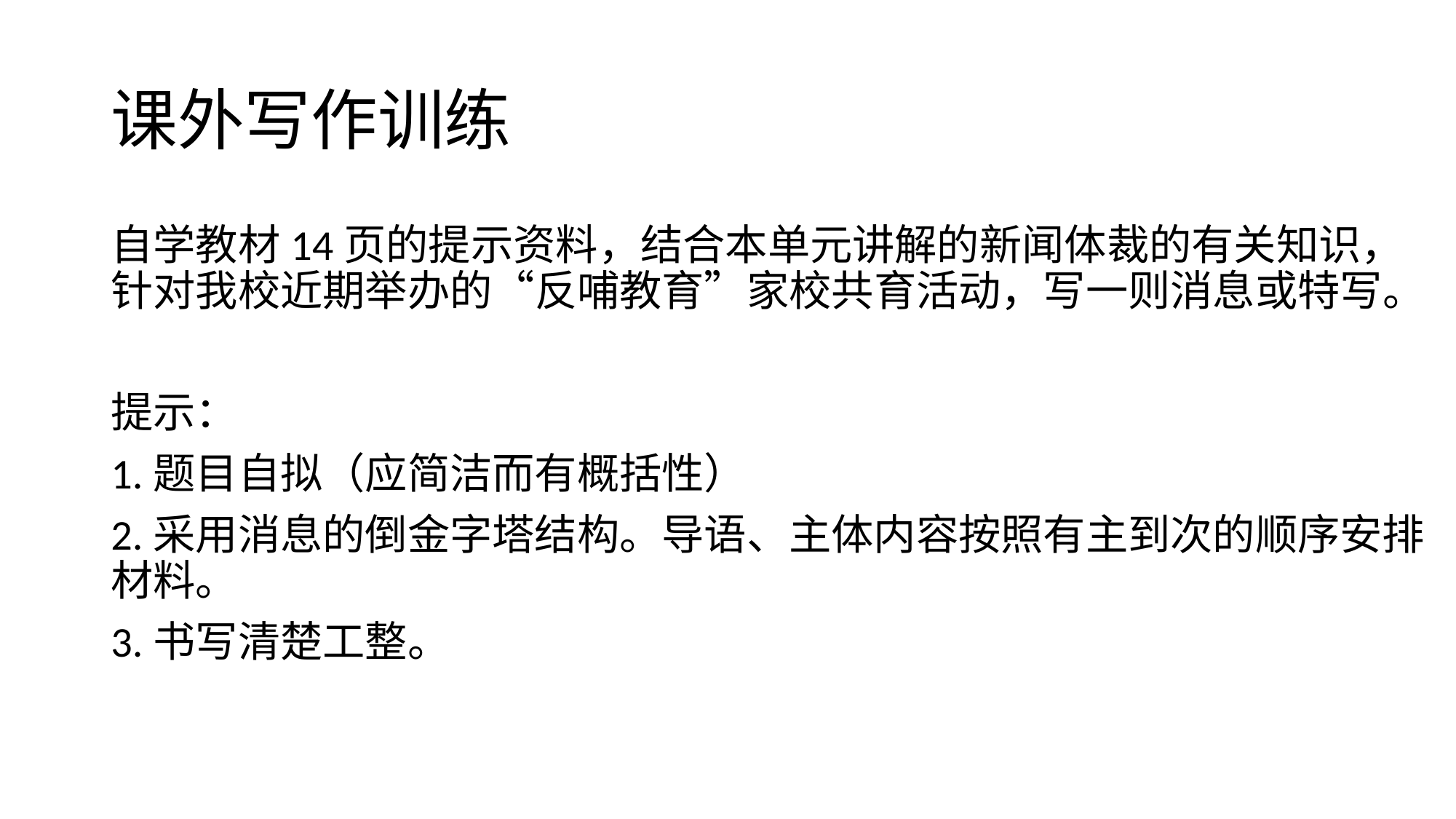

# 课外写作训练
自学教材14页的提示资料，结合本单元讲解的新闻体裁的有关知识，针对我校近期举办的“反哺教育”家校共育活动，写一则消息或特写。

提示：
1.题目自拟（应简洁而有概括性）
2.采用消息的倒金字塔结构。导语、主体内容按照有主到次的顺序安排材料。
3.书写清楚工整。